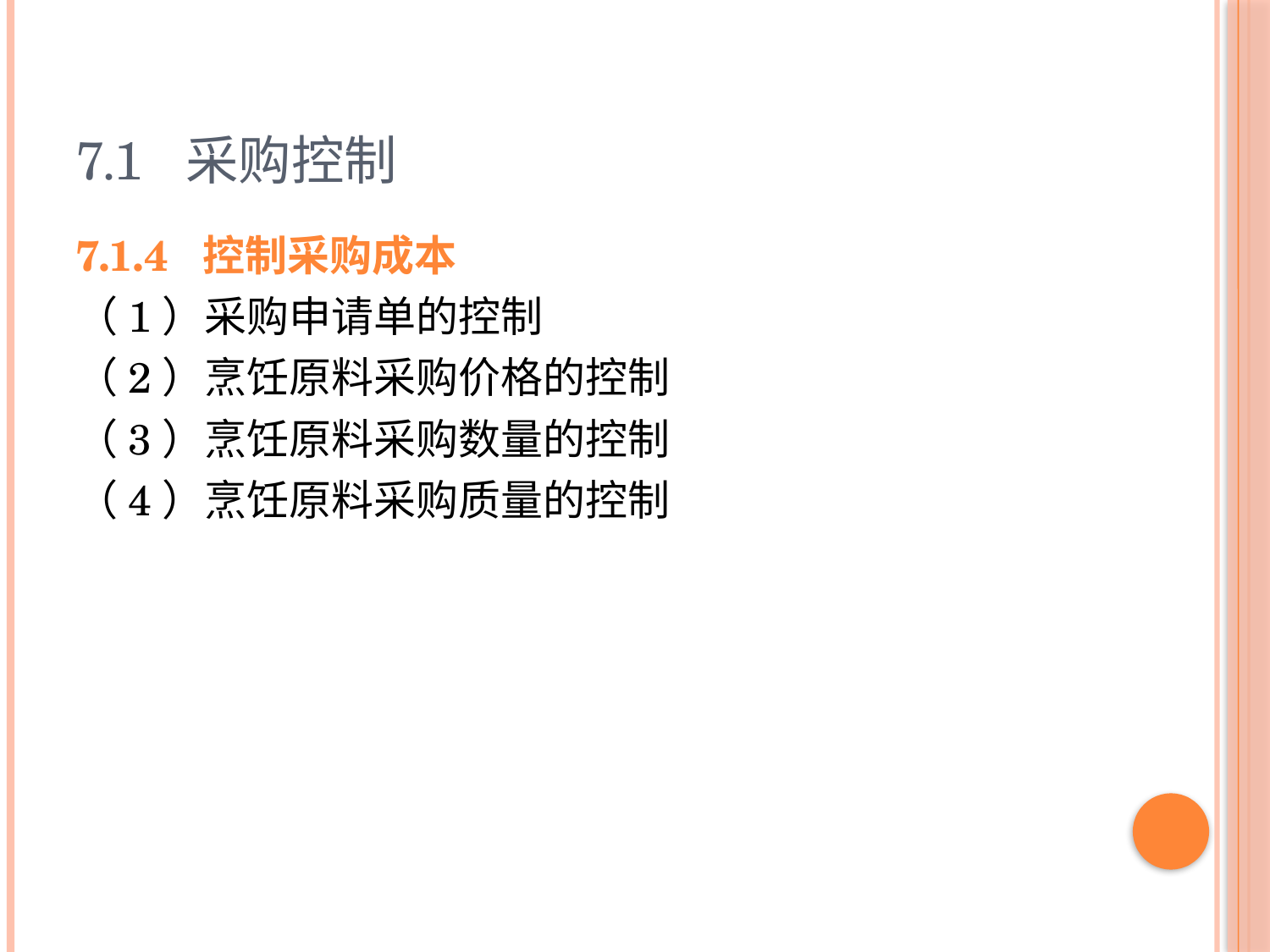

# 7.1  采购控制
7.1.4  控制采购成本
（1）采购申请单的控制
（2）烹饪原料采购价格的控制
（3）烹饪原料采购数量的控制
（4）烹饪原料采购质量的控制